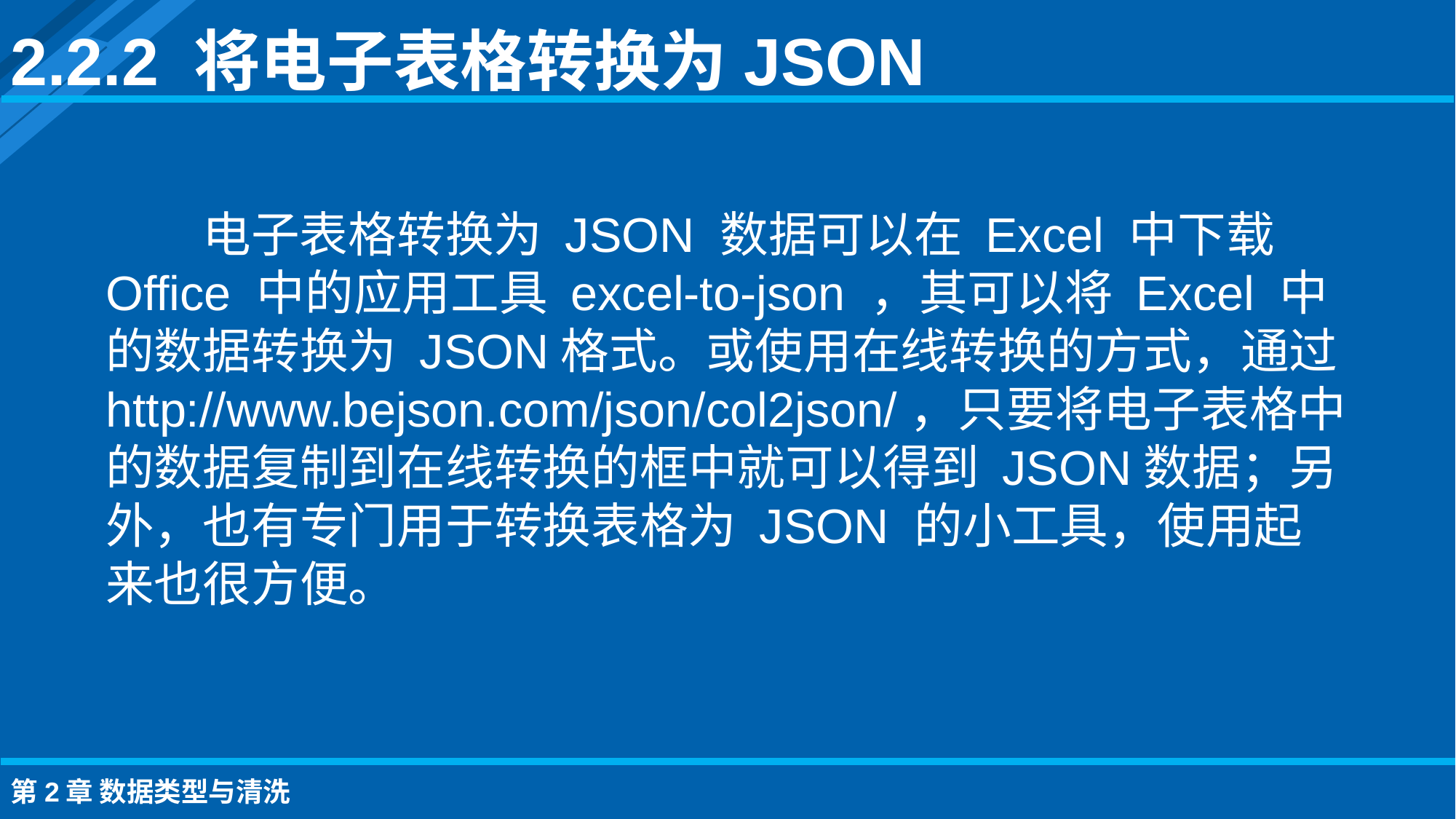

2.2.2 将电子表格转换为JSON

电子表格转换为 JSON 数据可以在 Excel 中下载 Office 中的应用工具 excel-to-json ，其可以将 Excel 中的数据转换为 JSON格式。或使用在线转换的方式，通过http://www.bejson.com/json/col2json/，只要将电子表格中的数据复制到在线转换的框中就可以得到 JSON数据；另外，也有专门用于转换表格为 JSON 的小工具，使用起来也很方便。
第2章 数据类型与清洗